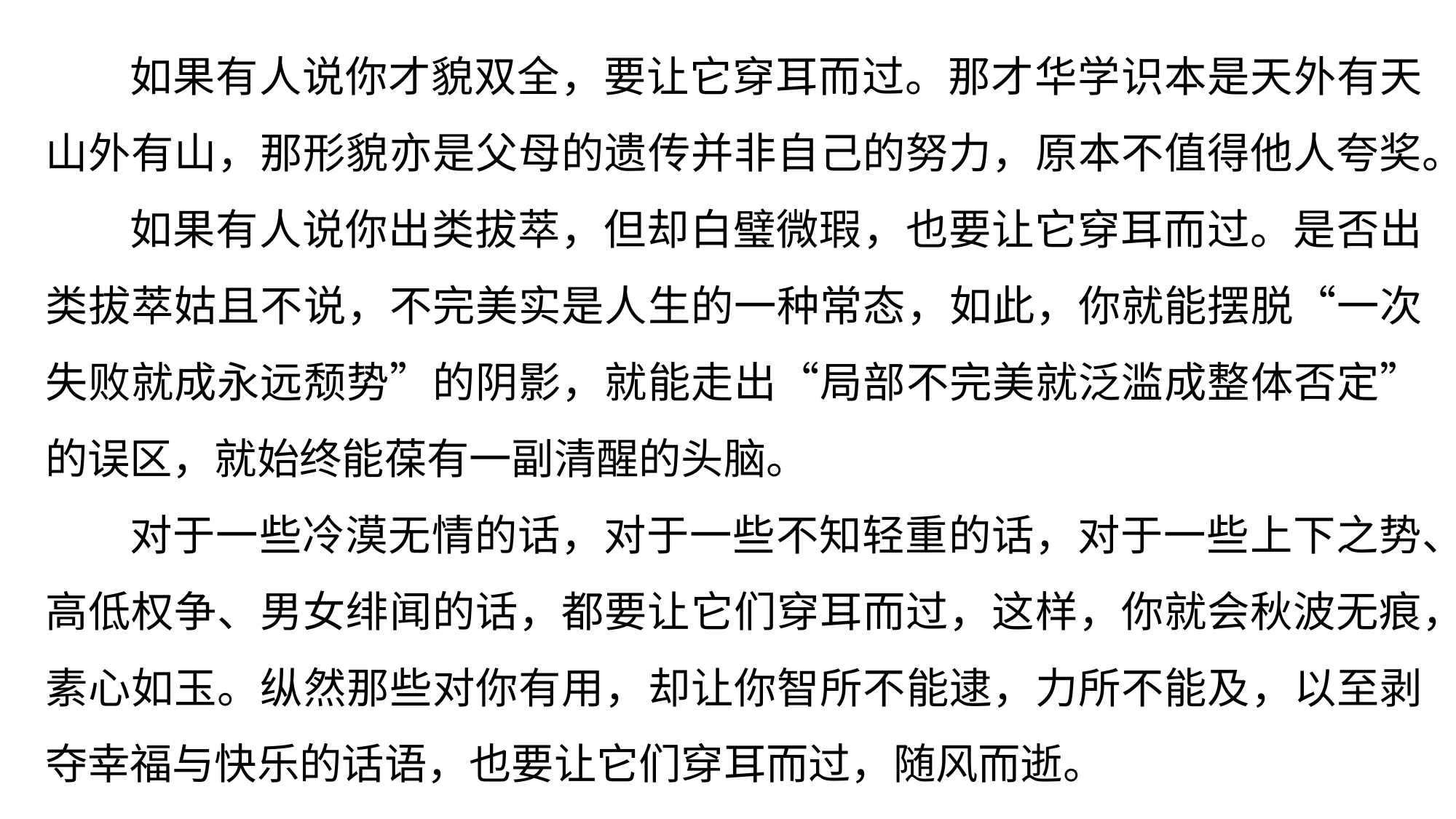

如果有人说你才貌双全，要让它穿耳而过。那才华学识本是天外有天山外有山，那形貌亦是父母的遗传并非自己的努力，原本不值得他人夸奖。
如果有人说你出类拔萃，但却白璧微瑕，也要让它穿耳而过。是否出类拔萃姑且不说，不完美实是人生的一种常态，如此，你就能摆脱“一次失败就成永远颓势”的阴影，就能走出“局部不完美就泛滥成整体否定”的误区，就始终能葆有一副清醒的头脑。
对于一些冷漠无情的话，对于一些不知轻重的话，对于一些上下之势、高低权争、男女绯闻的话，都要让它们穿耳而过，这样，你就会秋波无痕，素心如玉。纵然那些对你有用，却让你智所不能逮，力所不能及，以至剥夺幸福与快乐的话语，也要让它们穿耳而过，随风而逝。